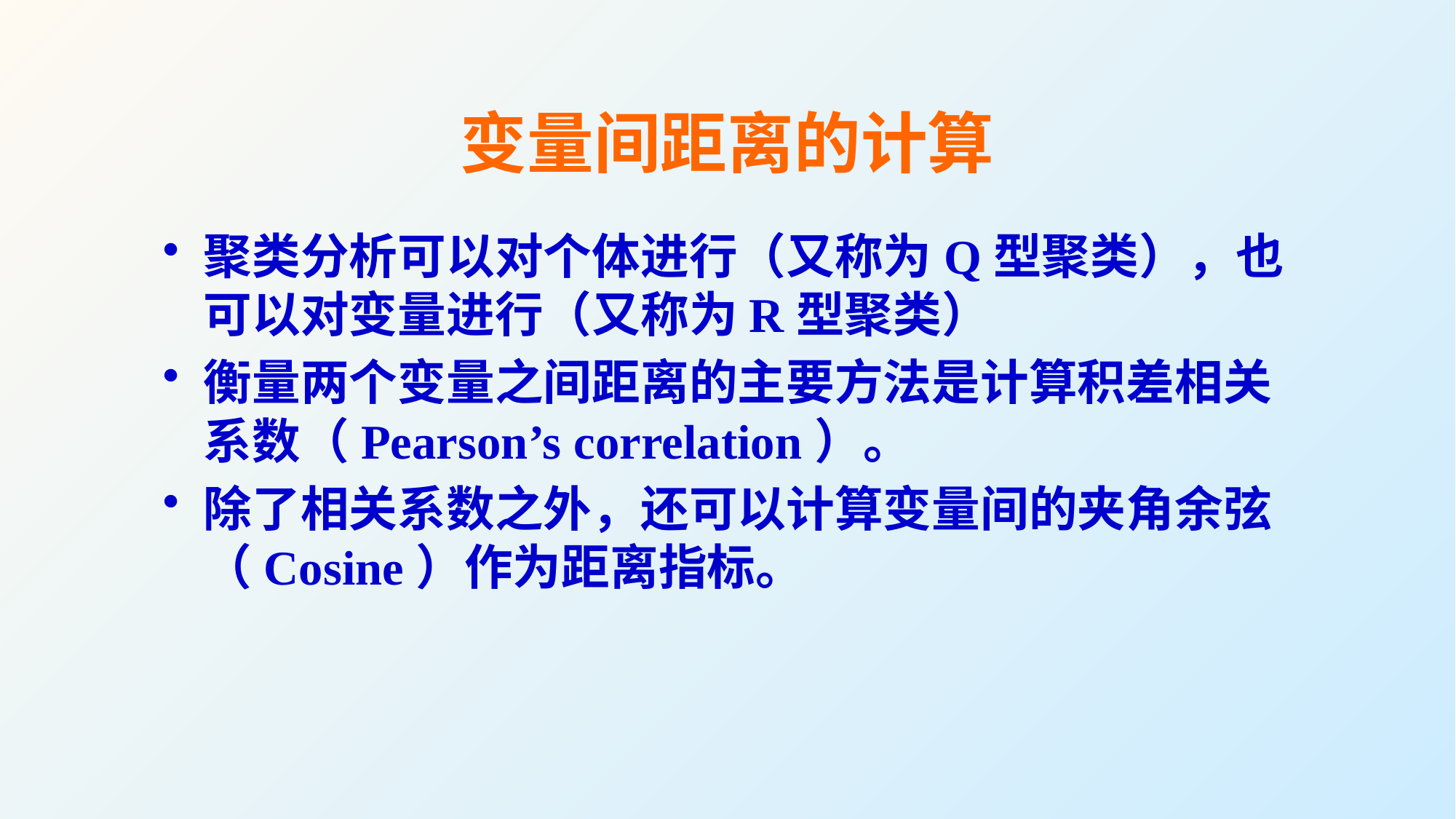

# 变量间距离的计算
聚类分析可以对个体进行（又称为Q型聚类），也可以对变量进行（又称为R型聚类）
衡量两个变量之间距离的主要方法是计算积差相关系数（Pearson’s correlation）。
除了相关系数之外，还可以计算变量间的夹角余弦（Cosine）作为距离指标。